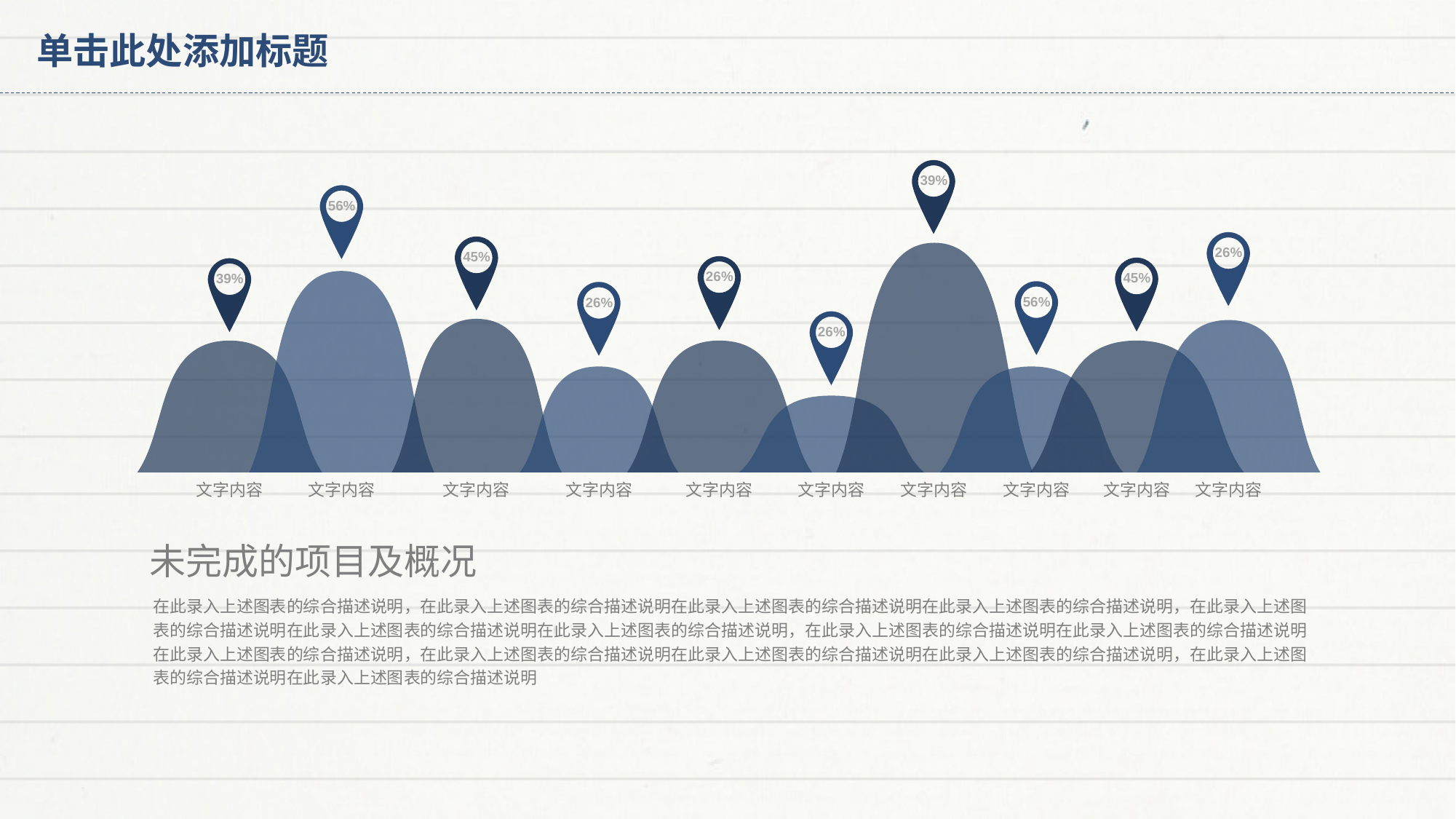

# 单击此处添加标题

39%

56%

26%

45%

文字内容

26%

45%

39%

文字内容

56%

26%

26%

文字内容

文字内容

文字内容

文字内容

文字内容

文字内容

文字内容

文字内容
未完成的项目及概况
在此录入上述图表的综合描述说明，在此录入上述图表的综合描述说明在此录入上述图表的综合描述说明在此录入上述图表的综合描述说明，在此录入上述图表的综合描述说明在此录入上述图表的综合描述说明在此录入上述图表的综合描述说明，在此录入上述图表的综合描述说明在此录入上述图表的综合描述说明在此录入上述图表的综合描述说明，在此录入上述图表的综合描述说明在此录入上述图表的综合描述说明在此录入上述图表的综合描述说明，在此录入上述图表的综合描述说明在此录入上述图表的综合描述说明